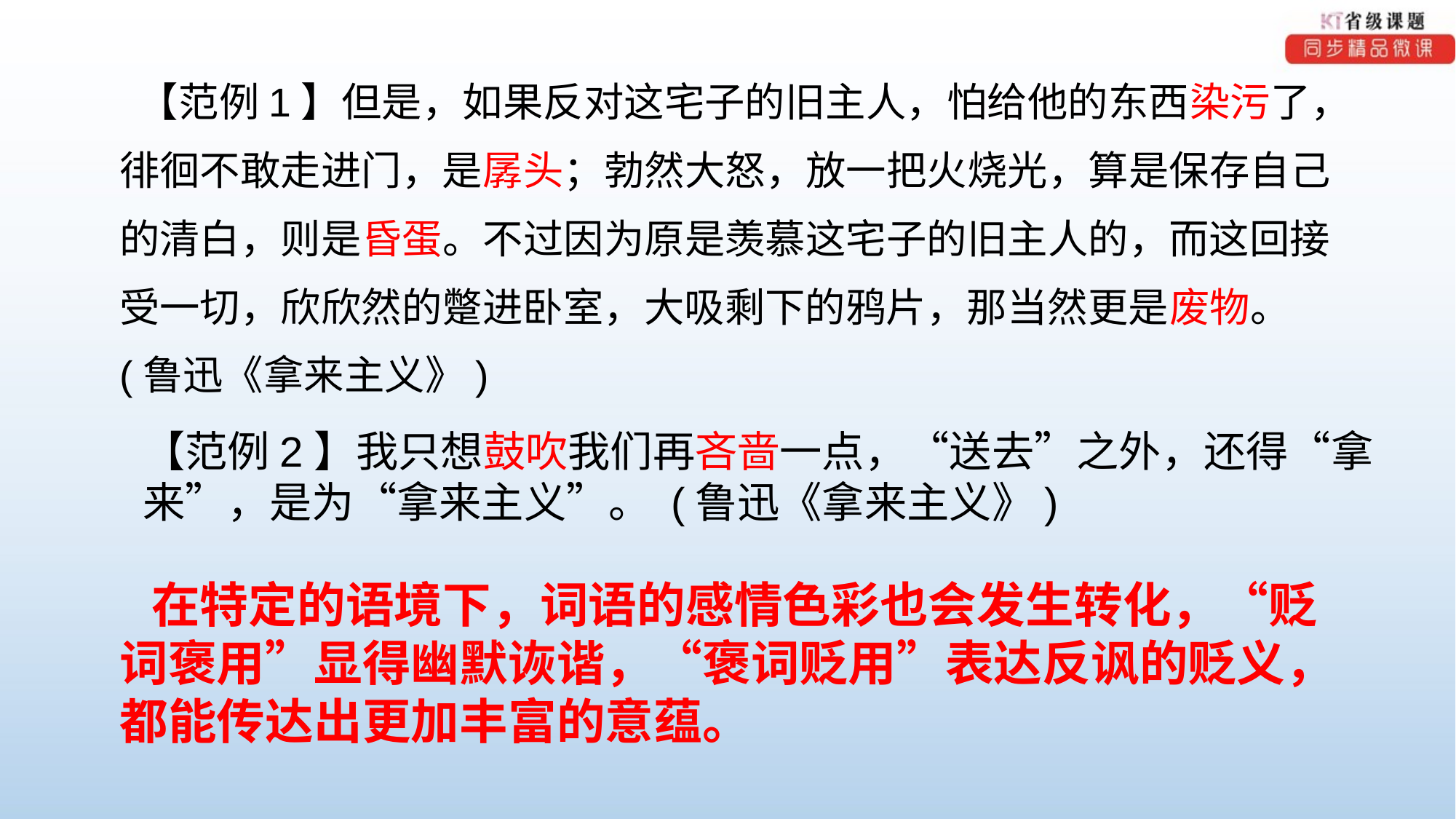

【范例1】但是，如果反对这宅子的旧主人，怕给他的东西染污了，徘徊不敢走进门，是孱头；勃然大怒，放一把火烧光，算是保存自己的清白，则是昏蛋。不过因为原是羡慕这宅子的旧主人的，而这回接受一切，欣欣然的蹩进卧室，大吸剩下的鸦片，那当然更是废物。  (鲁迅《拿来主义》)
【范例2】我只想鼓吹我们再吝啬一点，“送去”之外，还得“拿来”，是为“拿来主义”。 (鲁迅《拿来主义》)
在特定的语境下，词语的感情色彩也会发生转化，“贬词褒用”显得幽默诙谐，“褒词贬用”表达反讽的贬义，都能传达出更加丰富的意蕴。